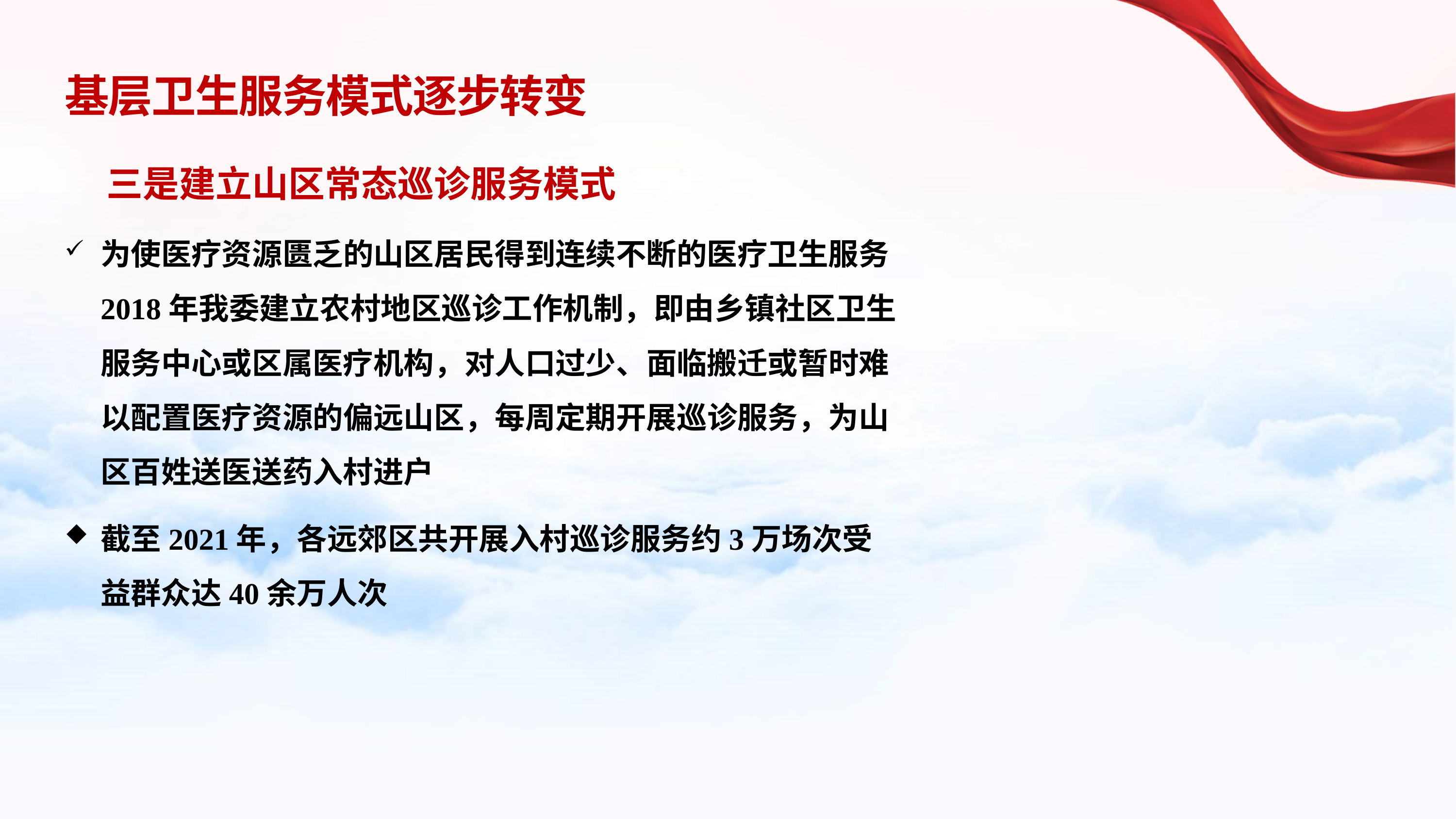

# 基层卫生服务模式逐步转变
    三是建立山区常态巡诊服务模式
为使医疗资源匮乏的山区居民得到连续不断的医疗卫生服务2018年我委建立农村地区巡诊工作机制，即由乡镇社区卫生服务中心或区属医疗机构，对人口过少、面临搬迁或暂时难以配置医疗资源的偏远山区，每周定期开展巡诊服务，为山区百姓送医送药入村进户
截至2021年，各远郊区共开展入村巡诊服务约3万场次受益群众达40余万人次